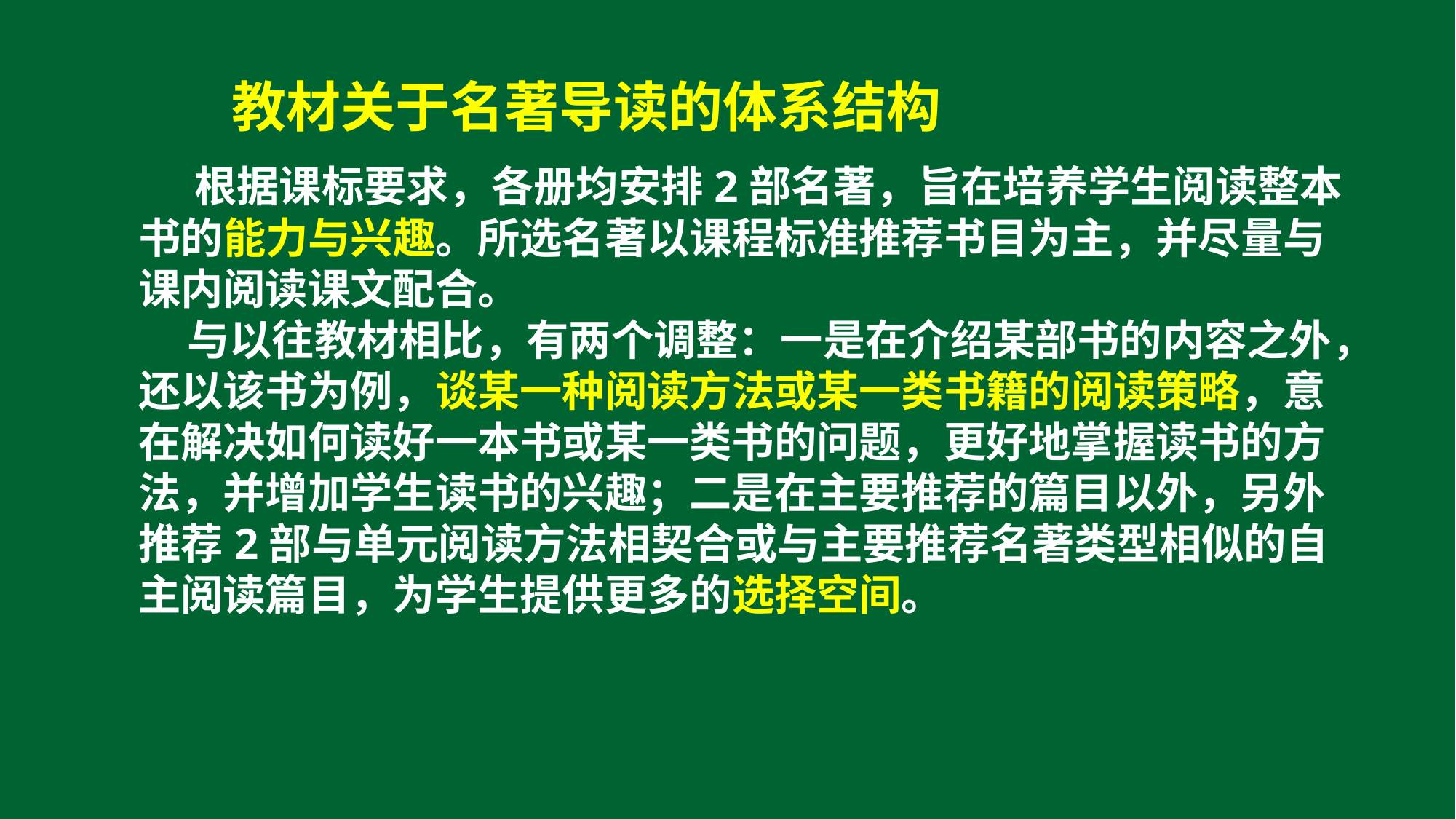

# 教材关于名著导读的体系结构
    根据课标要求，各册均安排2部名著，旨在培养学生阅读整本书的能力与兴趣。所选名著以课程标准推荐书目为主，并尽量与课内阅读课文配合。
    与以往教材相比，有两个调整：一是在介绍某部书的内容之外，还以该书为例，谈某一种阅读方法或某一类书籍的阅读策略，意在解决如何读好一本书或某一类书的问题，更好地掌握读书的方法，并增加学生读书的兴趣；二是在主要推荐的篇目以外，另外推荐2部与单元阅读方法相契合或与主要推荐名著类型相似的自主阅读篇目，为学生提供更多的选择空间。